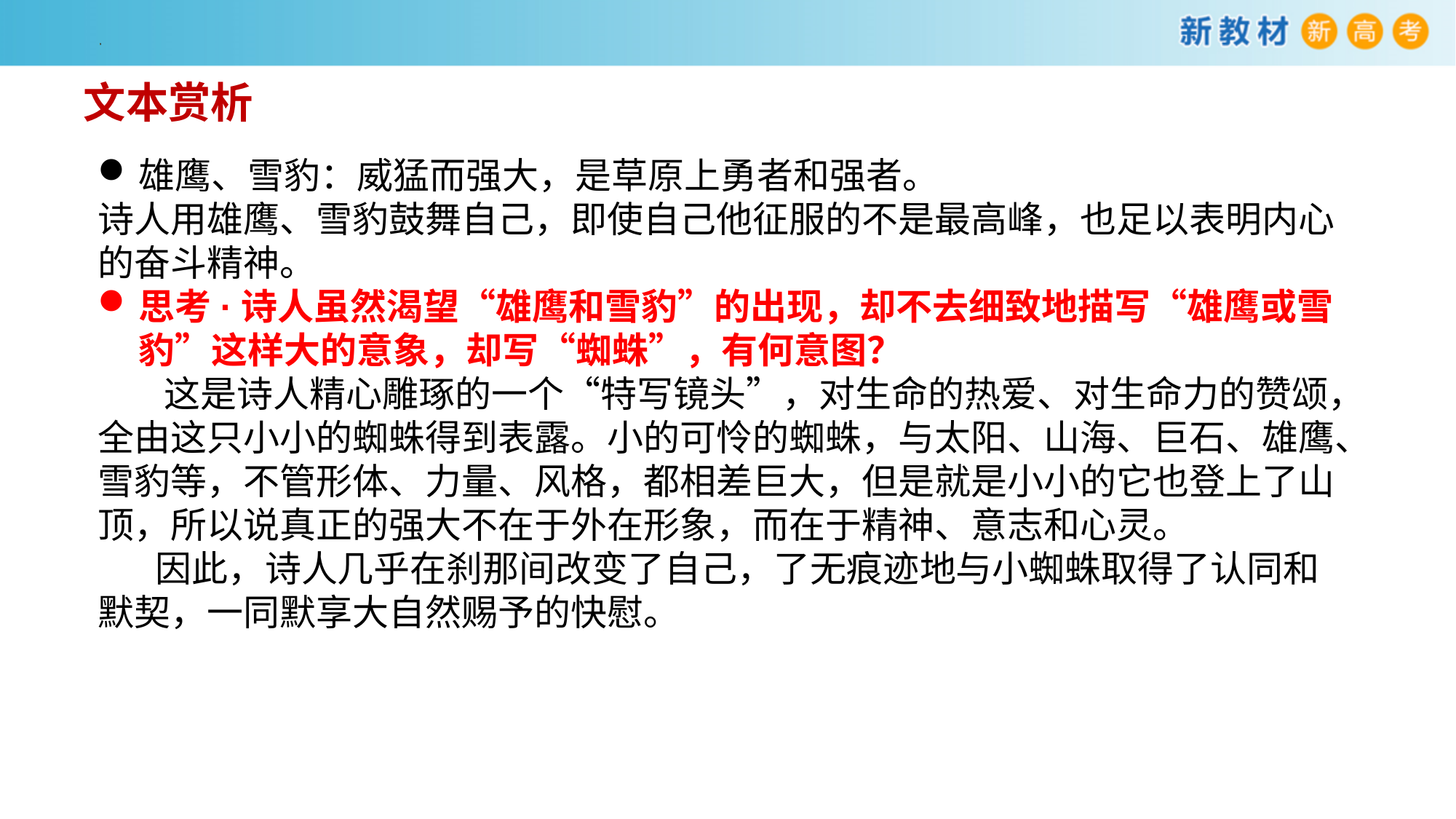

# 文本赏析
雄鹰、雪豹：威猛而强大，是草原上勇者和强者。
诗人用雄鹰、雪豹鼓舞自己，即使自己他征服的不是最高峰，也足以表明内心的奋斗精神。
思考·诗人虽然渴望“雄鹰和雪豹”的出现，却不去细致地描写“雄鹰或雪豹”这样大的意象，却写“蜘蛛”，有何意图？
       这是诗人精心雕琢的一个“特写镜头”，对生命的热爱、对生命力的赞颂，全由这只小小的蜘蛛得到表露。小的可怜的蜘蛛，与太阳、山海、巨石、雄鹰、雪豹等，不管形体、力量、风格，都相差巨大，但是就是小小的它也登上了山顶，所以说真正的强大不在于外在形象，而在于精神、意志和心灵。
      因此，诗人几乎在刹那间改变了自己，了无痕迹地与小蜘蛛取得了认同和默契，一同默享大自然赐予的快慰。